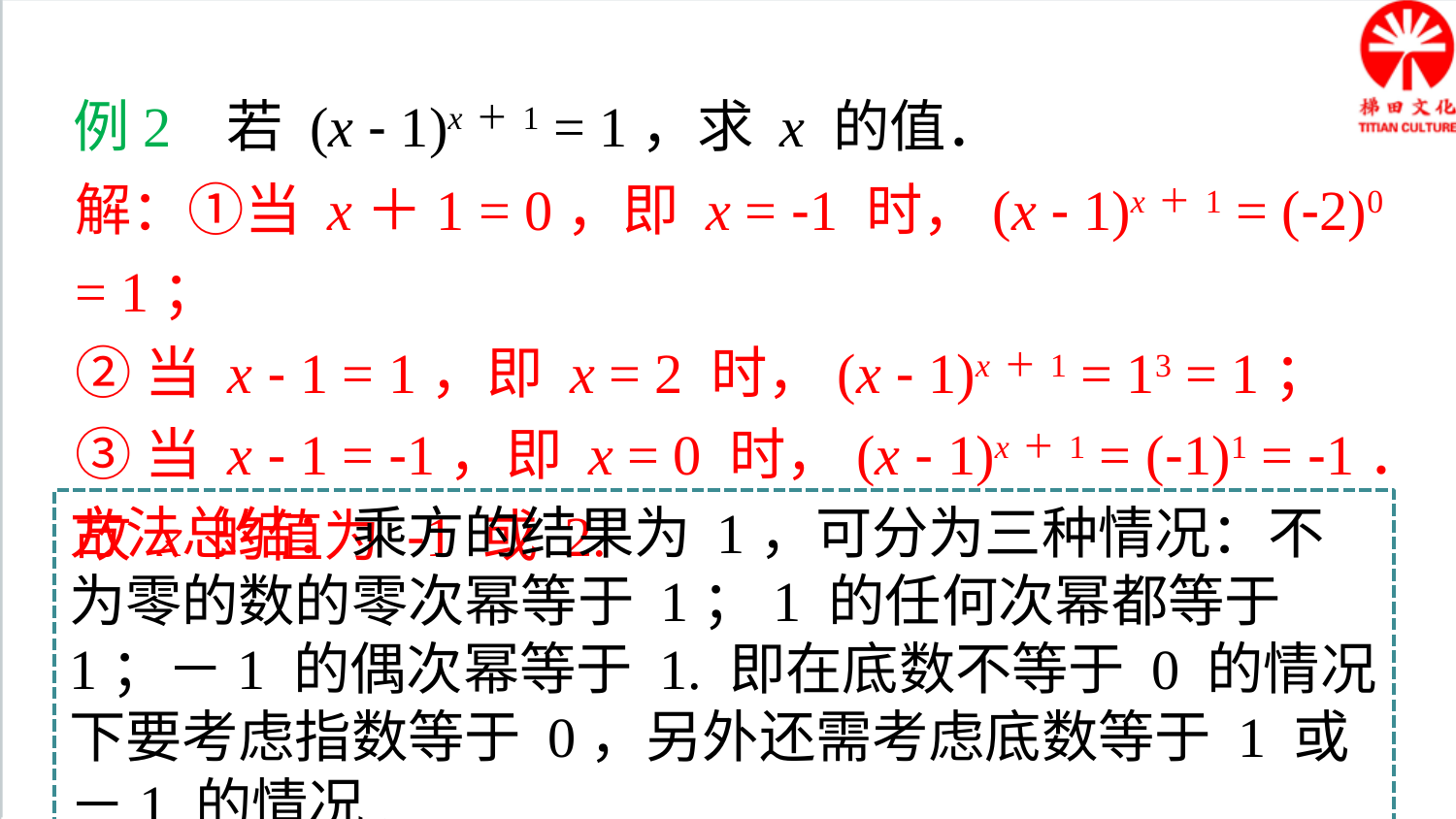

典例精析
例2   若 (x - 1)x＋1 = 1，求 x 的值．
解：①当 x＋1 = 0，即 x = -1 时，(x - 1)x＋1 = (-2)0 = 1；
②当 x - 1 = 1，即 x = 2 时，(x - 1)x＋1 = 13 = 1；
③当 x - 1 = -1，即 x = 0 时，(x - 1)x＋1 = (-1)1 = -1．
故 x 的值为 -1 或 2.
方法总结：乘方的结果为 1，可分为三种情况：不为零的数的零次幂等于 1；1 的任何次幂都等于 1；－1 的偶次幂等于 1. 即在底数不等于 0 的情况下要考虑指数等于 0，另外还需考虑底数等于 1 或－1 的情况.